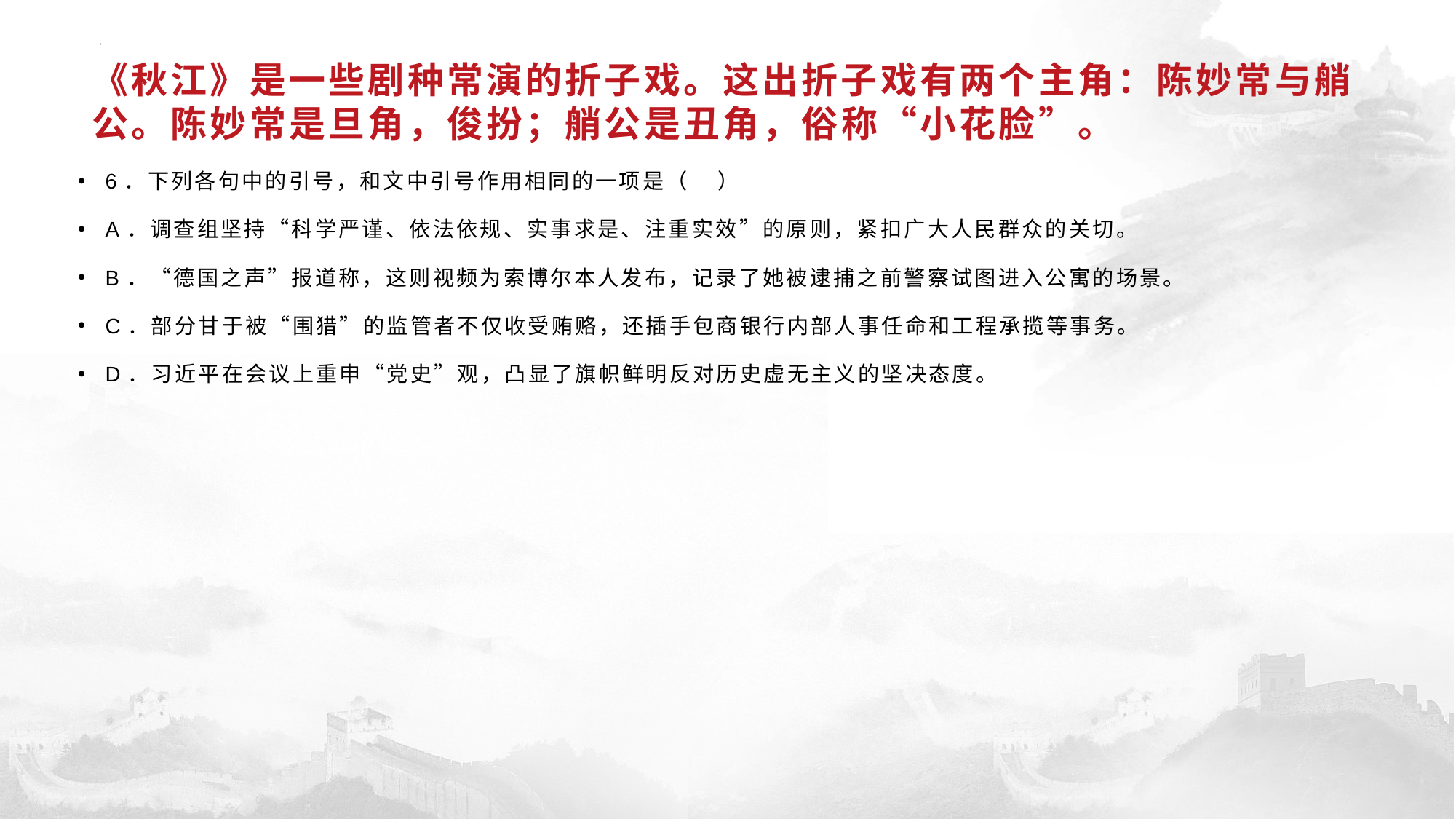

# 《秋江》是一些剧种常演的折子戏。这出折子戏有两个主角：陈妙常与艄公。陈妙常是旦角，俊扮；艄公是丑角，俗称“小花脸”。
6．下列各句中的引号，和文中引号作用相同的一项是（    ）
A．调查组坚持“科学严谨、依法依规、实事求是、注重实效”的原则，紧扣广大人民群众的关切。
B．“德国之声”报道称，这则视频为索博尔本人发布，记录了她被逮捕之前警察试图进入公寓的场景。
C．部分甘于被“围猎”的监管者不仅收受贿赂，还插手包商银行内部人事任命和工程承揽等事务。
D．习近平在会议上重申“党史”观，凸显了旗帜鲜明反对历史虚无主义的坚决态度。